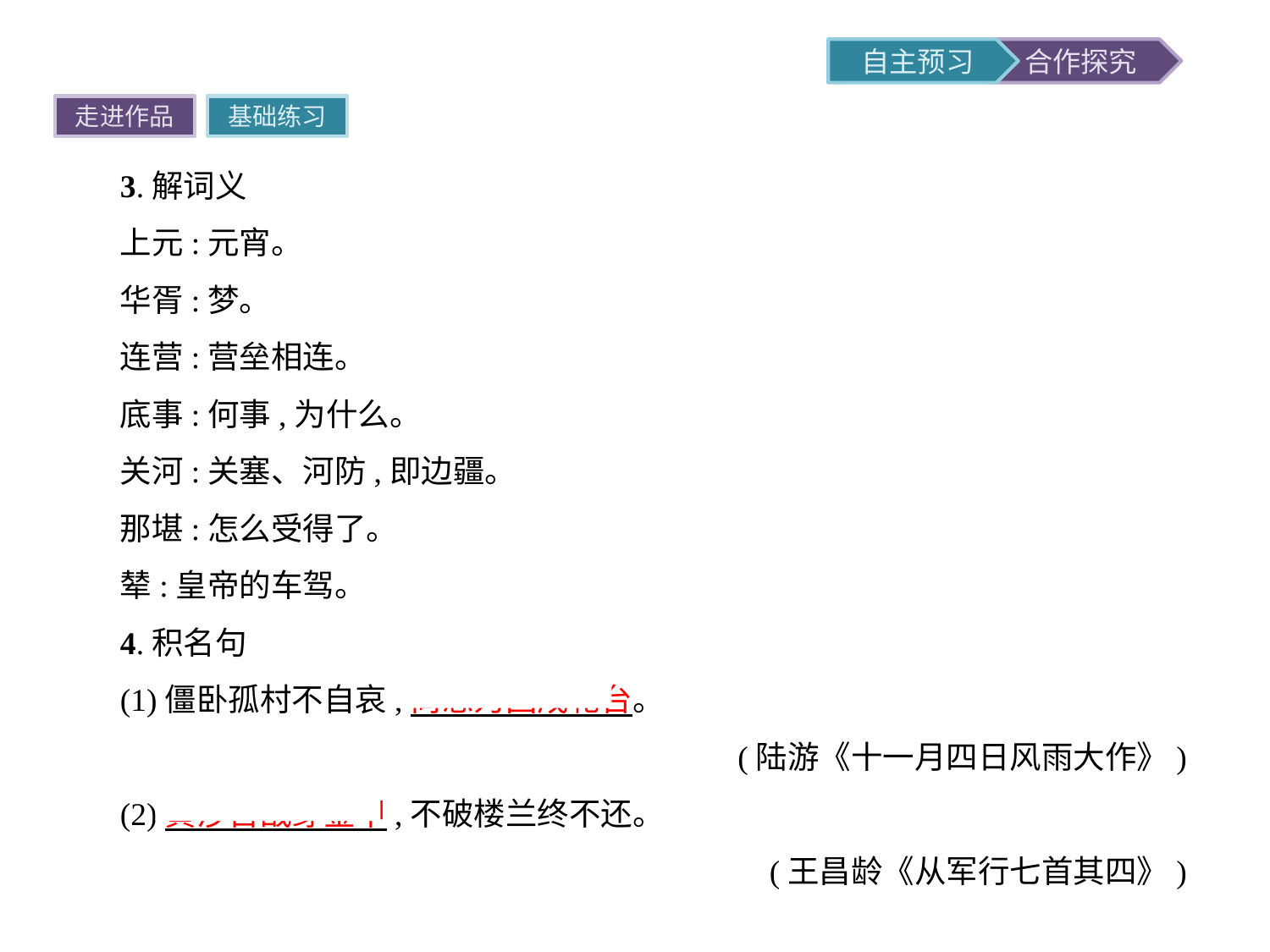

走进作品
基础练习
3.解词义
上元:元宵。
华胥:梦。
连营:营垒相连。
底事:何事,为什么。
关河:关塞、河防,即边疆。
那堪:怎么受得了。
辇:皇帝的车驾。
4.积名句
(1)僵卧孤村不自哀,尚思为国戍轮台。
(陆游《十一月四日风雨大作》)
(2)黄沙百战穿金甲,不破楼兰终不还。
(王昌龄《从军行七首其四》)